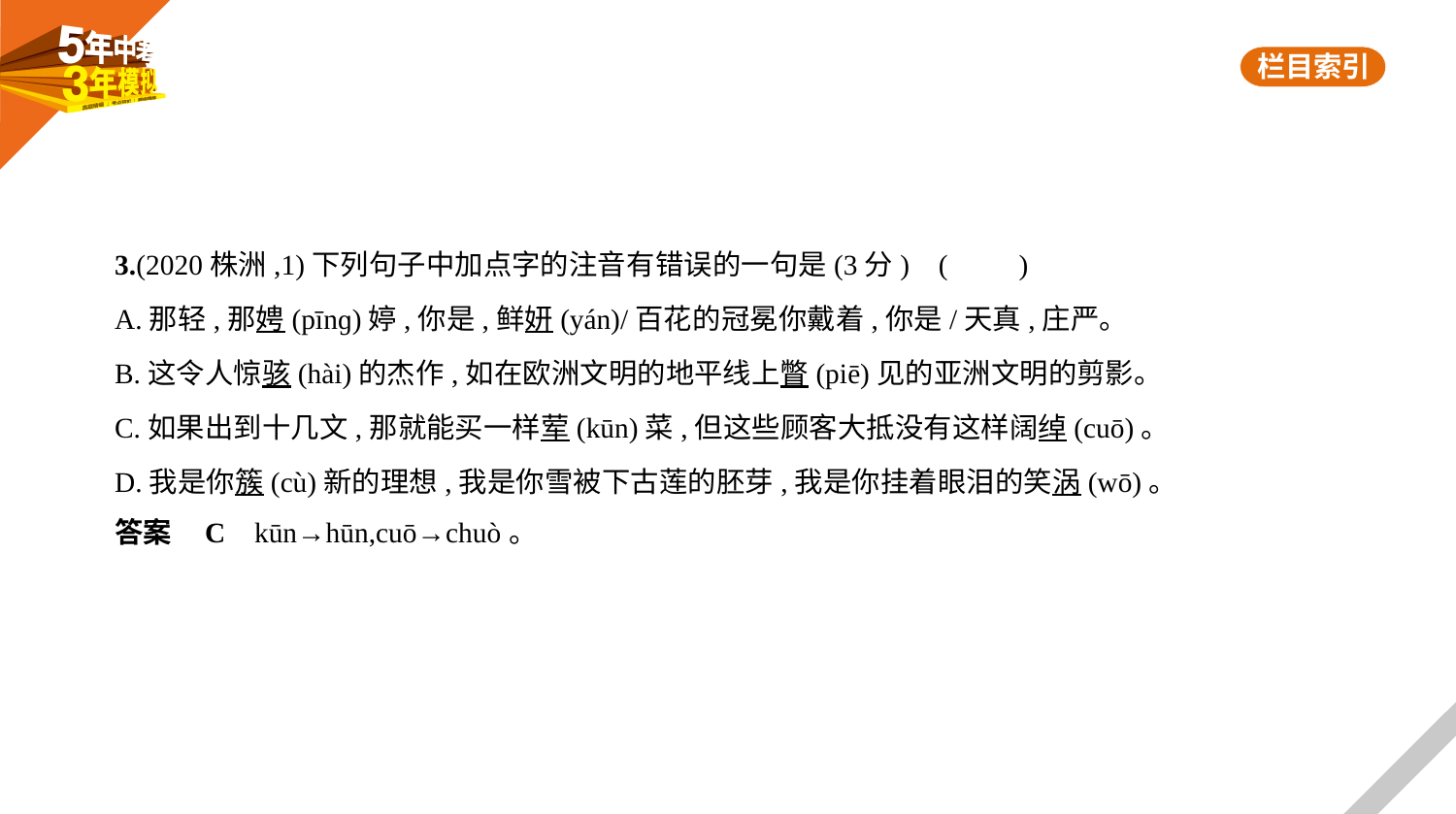

3.(2020株洲,1)下列句子中加点字的注音有错误的一句是(3分) (　　)
A.那轻,那娉(pīnɡ)婷,你是,鲜妍(yán)/百花的冠冕你戴着,你是/天真,庄严。
B.这令人惊骇(hài)的杰作,如在欧洲文明的地平线上瞥(piē)见的亚洲文明的剪影。
C.如果出到十几文,那就能买一样荤(kūn)菜,但这些顾客大抵没有这样阔绰(cuō)。
D.我是你簇(cù)新的理想,我是你雪被下古莲的胚芽,我是你挂着眼泪的笑涡(wō)。
答案    C    kūn→hūn,cuō→chuò。